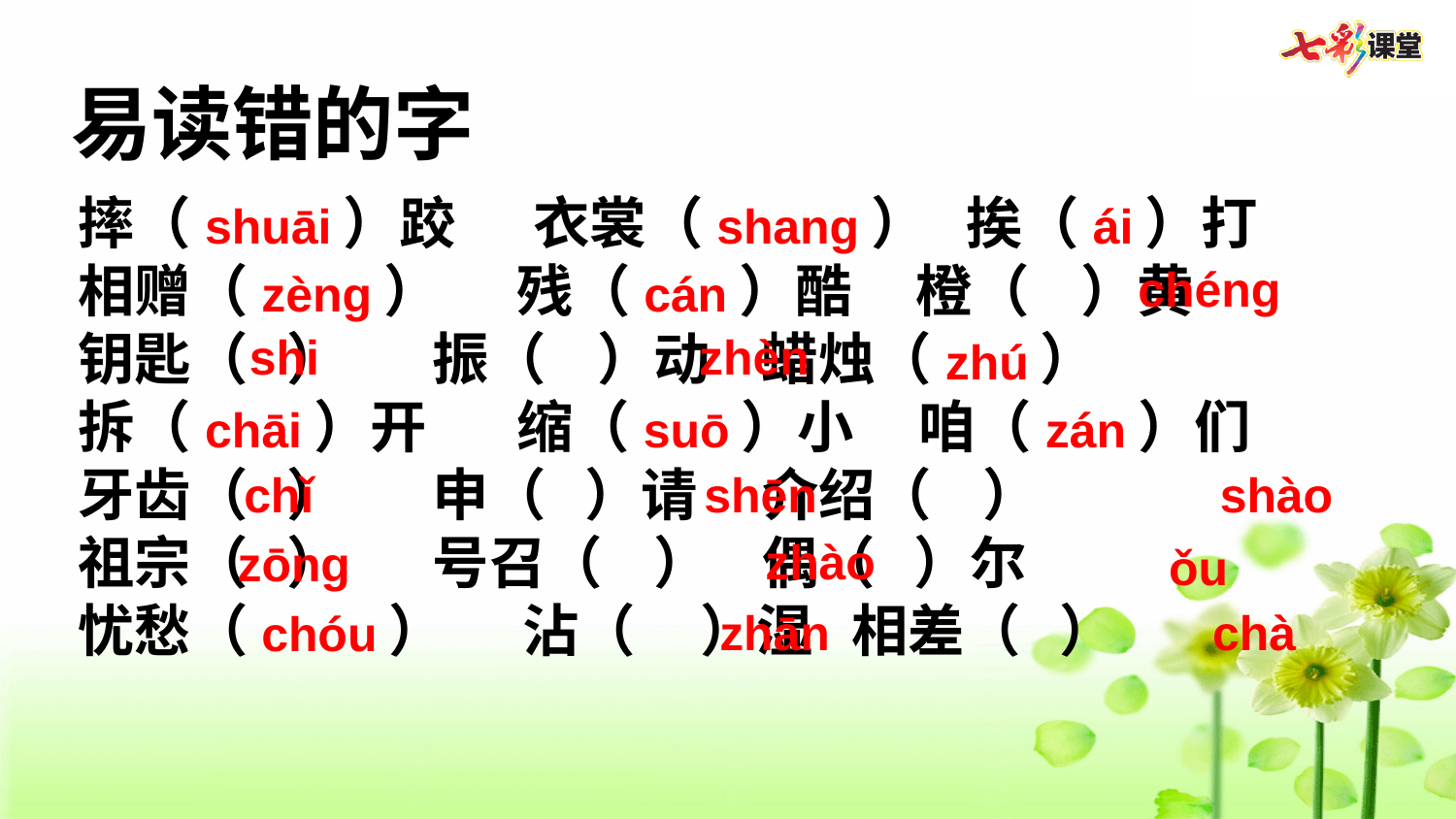

易读错的字
摔（shuāi）跤      衣裳（shang）   挨（ái）打
相赠（zèng）      残（cán）酷     橙（    ）黄
钥匙（   ）       振（    ）动    蜡烛（zhú）
拆（chāi）开       缩（suō）小     咱（zán）们
牙齿（   ）       申（   ）请     介绍（    ）
祖宗（   ）       号召（    ）    偶（   ）尔
忧愁（chóu）      沾（     ）湿   相差（   ）
chéng
shi
zhèn
  chǐ

shēn
shào
zhào
zōng
ǒu
zhān
chà